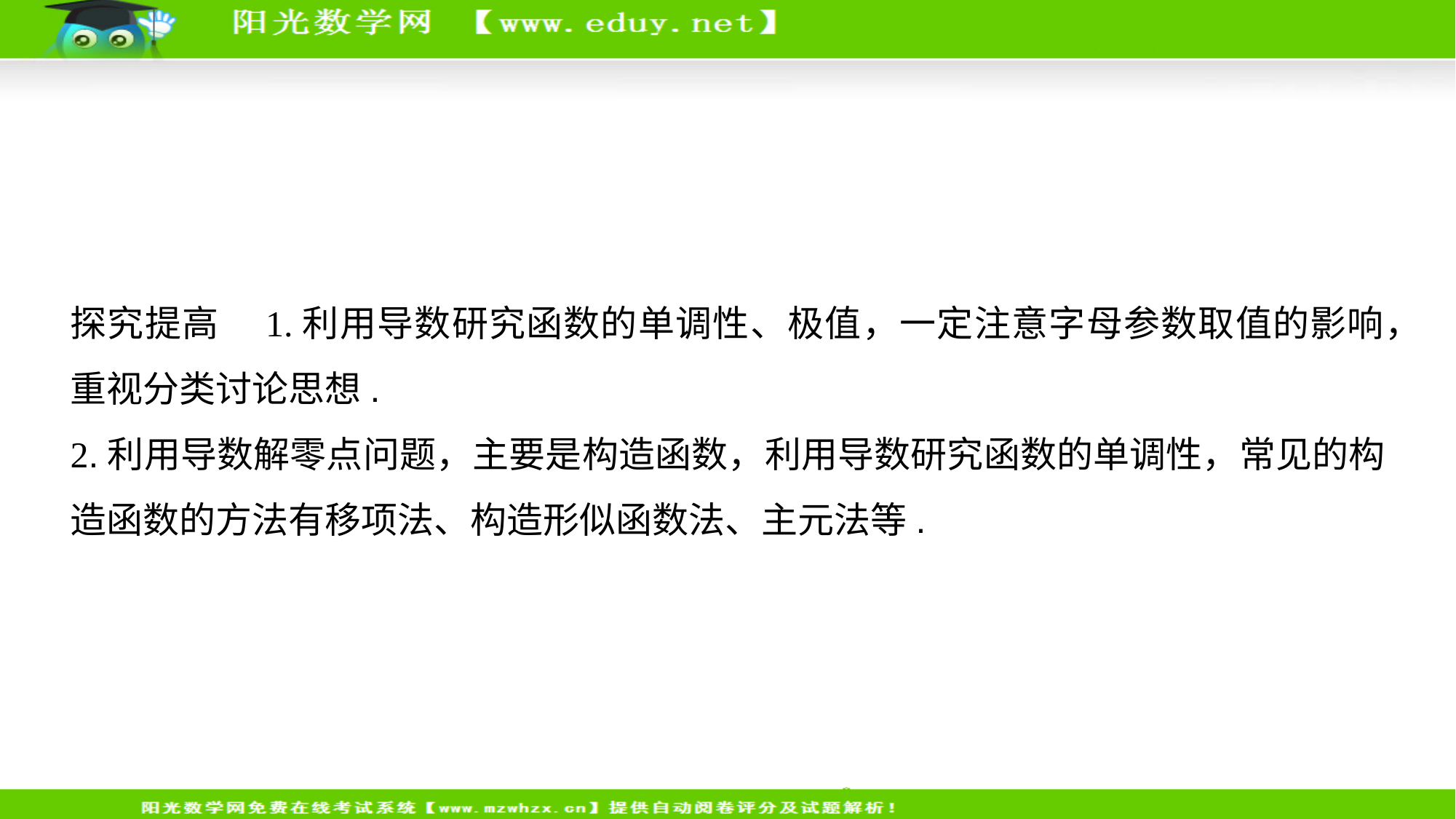

探究提高　1.利用导数研究函数的单调性、极值，一定注意字母参数取值的影响，重视分类讨论思想.
2.利用导数解零点问题，主要是构造函数，利用导数研究函数的单调性，常见的构造函数的方法有移项法、构造形似函数法、主元法等.